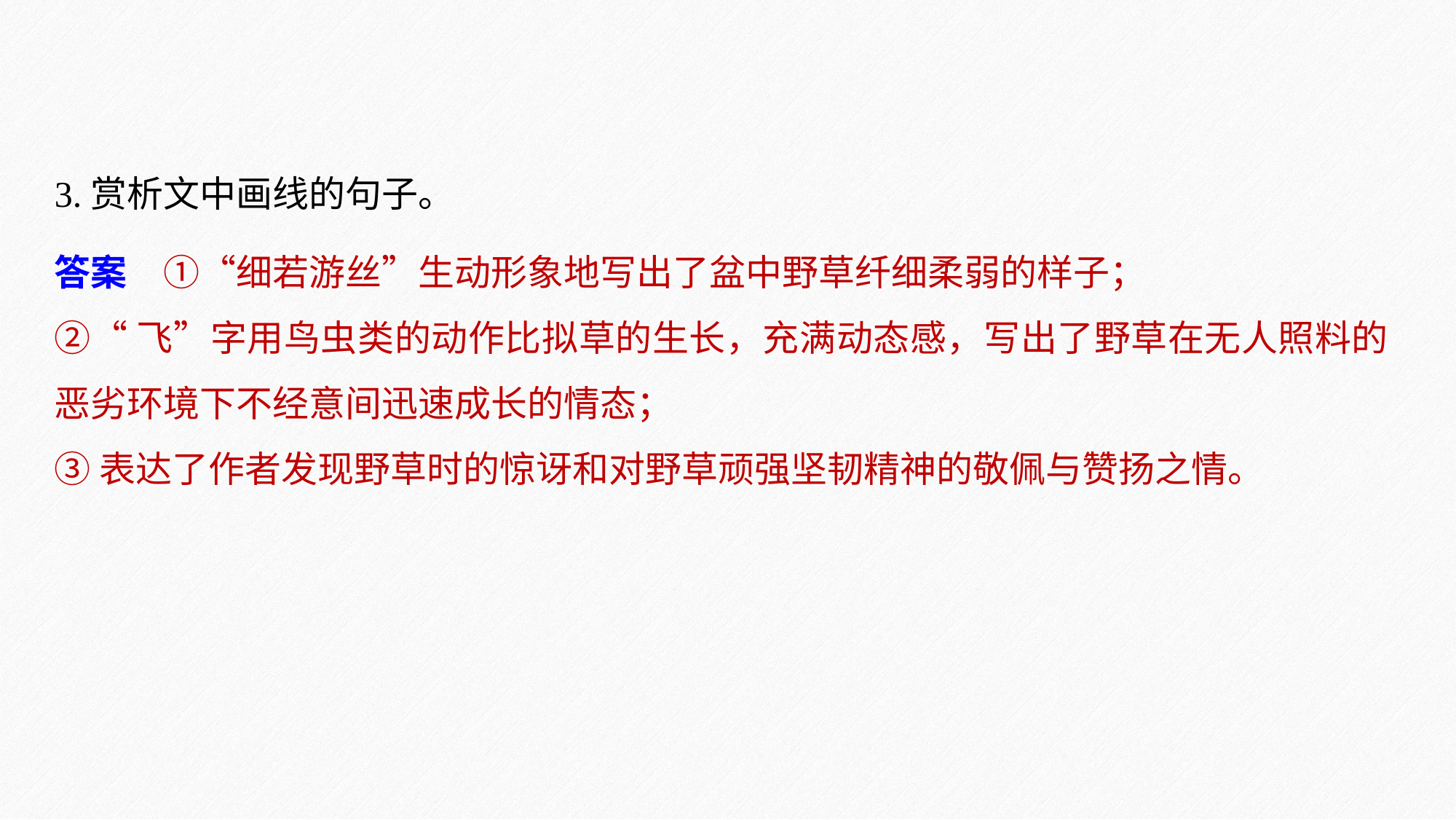

3.赏析文中画线的句子。
答案　①“细若游丝”生动形象地写出了盆中野草纤细柔弱的样子；
②“飞”字用鸟虫类的动作比拟草的生长，充满动态感，写出了野草在无人照料的恶劣环境下不经意间迅速成长的情态；
③表达了作者发现野草时的惊讶和对野草顽强坚韧精神的敬佩与赞扬之情。